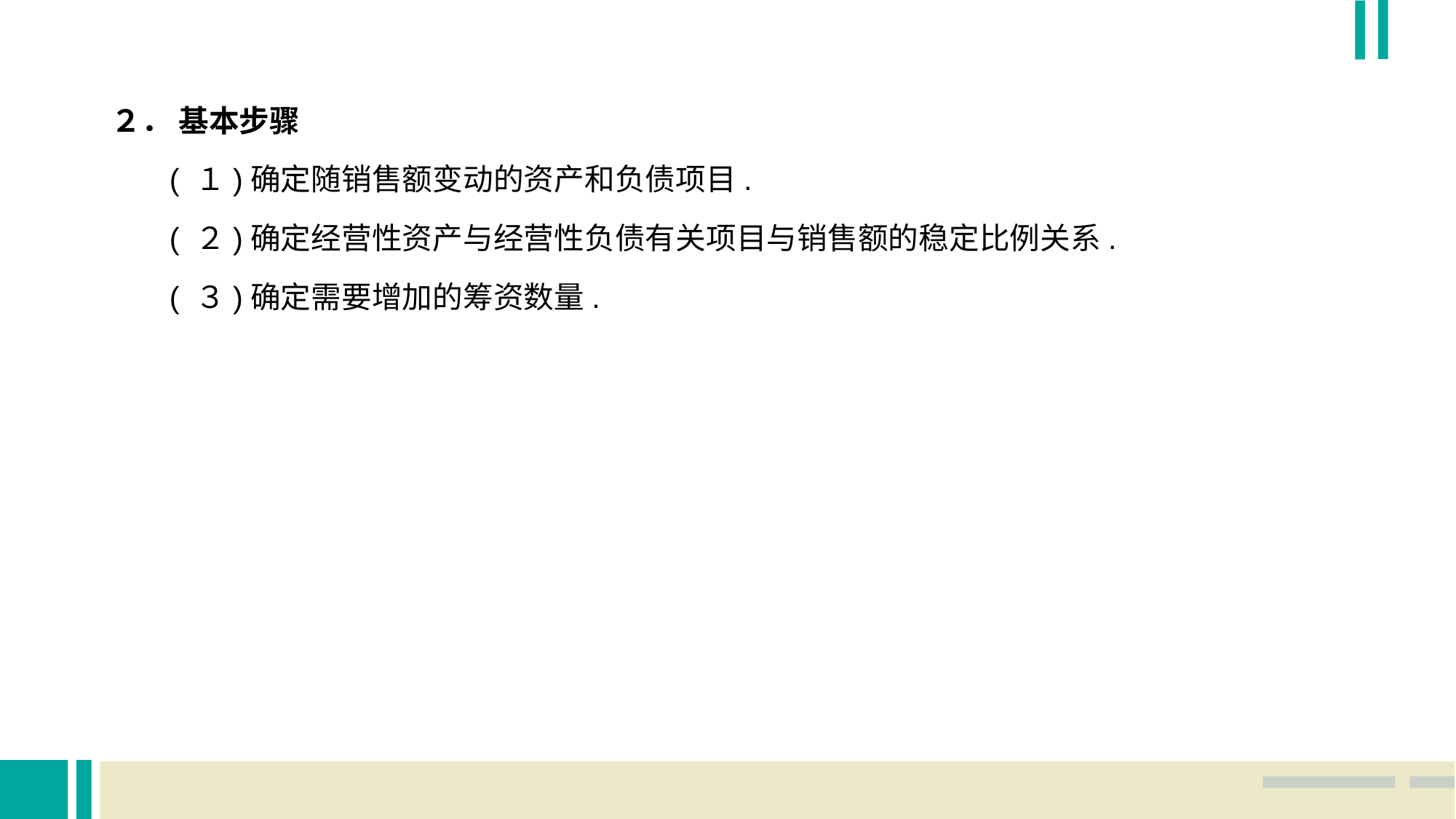

２． 基本步骤
       ( １)确定随销售额变动的资产和负债项目.
       ( ２)确定经营性资产与经营性负债有关项目与销售额的稳定比例关系.
       ( ３)确定需要增加的筹资数量.